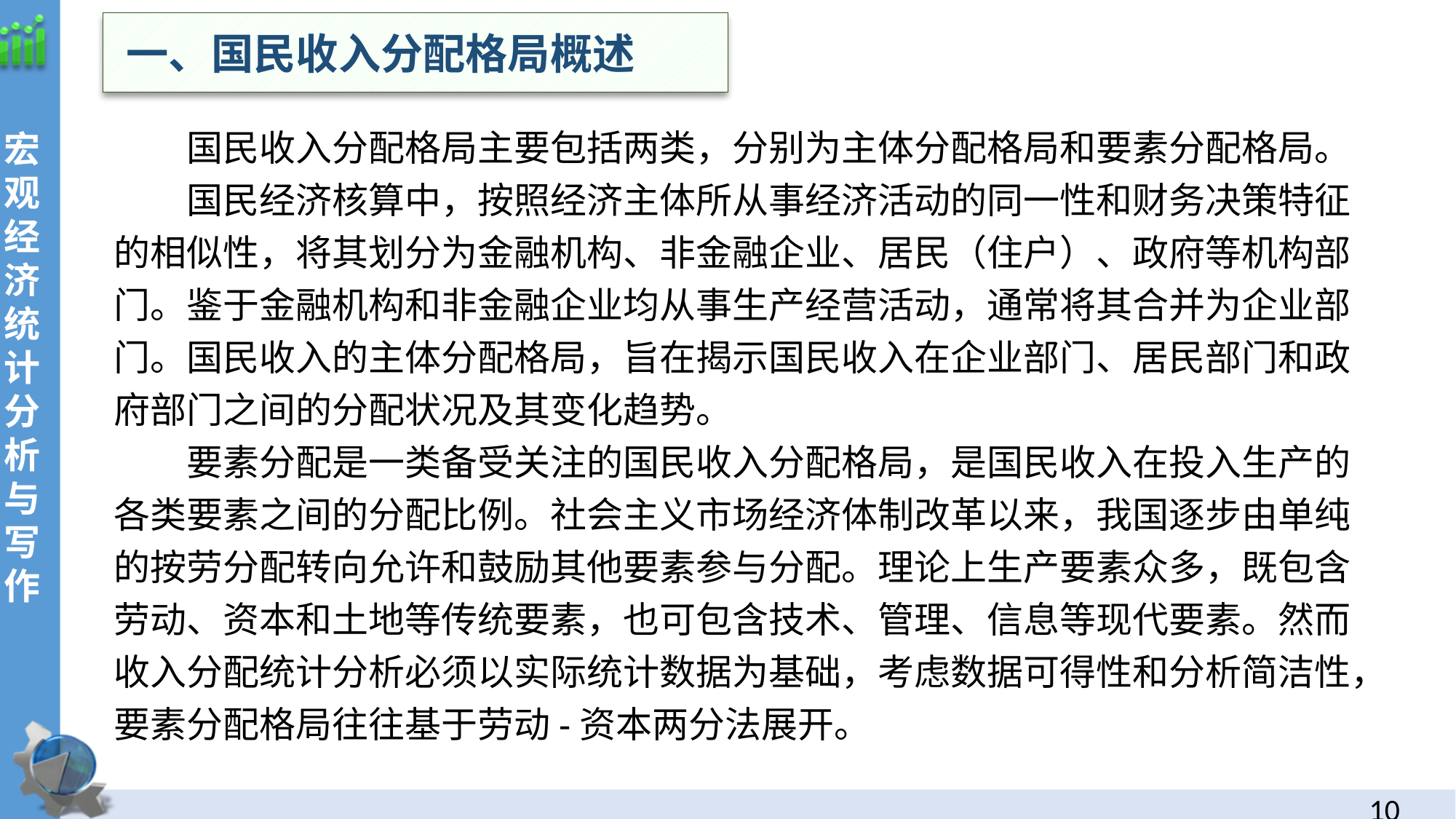

一、国民收入分配格局概述
国民收入分配格局主要包括两类，分别为主体分配格局和要素分配格局。
国民经济核算中，按照经济主体所从事经济活动的同一性和财务决策特征的相似性，将其划分为金融机构、非金融企业、居民（住户）、政府等机构部门。鉴于金融机构和非金融企业均从事生产经营活动，通常将其合并为企业部门。国民收入的主体分配格局，旨在揭示国民收入在企业部门、居民部门和政府部门之间的分配状况及其变化趋势。
要素分配是一类备受关注的国民收入分配格局，是国民收入在投入生产的各类要素之间的分配比例。社会主义市场经济体制改革以来，我国逐步由单纯的按劳分配转向允许和鼓励其他要素参与分配。理论上生产要素众多，既包含劳动、资本和土地等传统要素，也可包含技术、管理、信息等现代要素。然而收入分配统计分析必须以实际统计数据为基础，考虑数据可得性和分析简洁性，要素分配格局往往基于劳动-资本两分法展开。

10